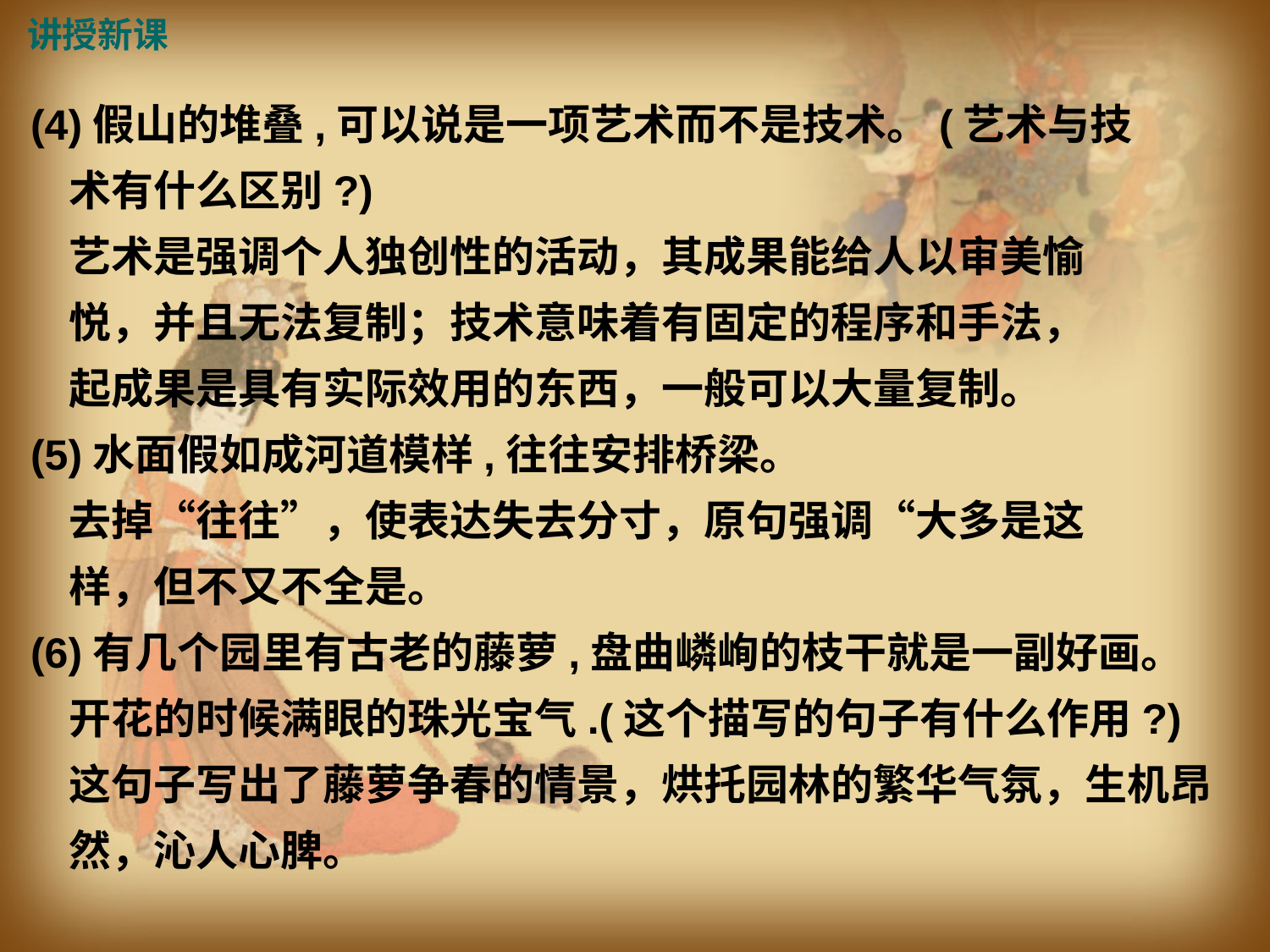

讲授新课
(4)假山的堆叠,可以说是一项艺术而不是技术。(艺术与技
   术有什么区别?)
   艺术是强调个人独创性的活动，其成果能给人以审美愉
   悦，并且无法复制；技术意味着有固定的程序和手法，
   起成果是具有实际效用的东西，一般可以大量复制。
(5)水面假如成河道模样,往往安排桥梁。
   去掉“往往”，使表达失去分寸，原句强调“大多是这
   样，但不又不全是。
(6)有几个园里有古老的藤萝,盘曲嶙峋的枝干就是一副好画。
   开花的时候满眼的珠光宝气.(这个描写的句子有什么作用?)
   这句子写出了藤萝争春的情景，烘托园林的繁华气氛，生机昂
   然，沁人心脾。